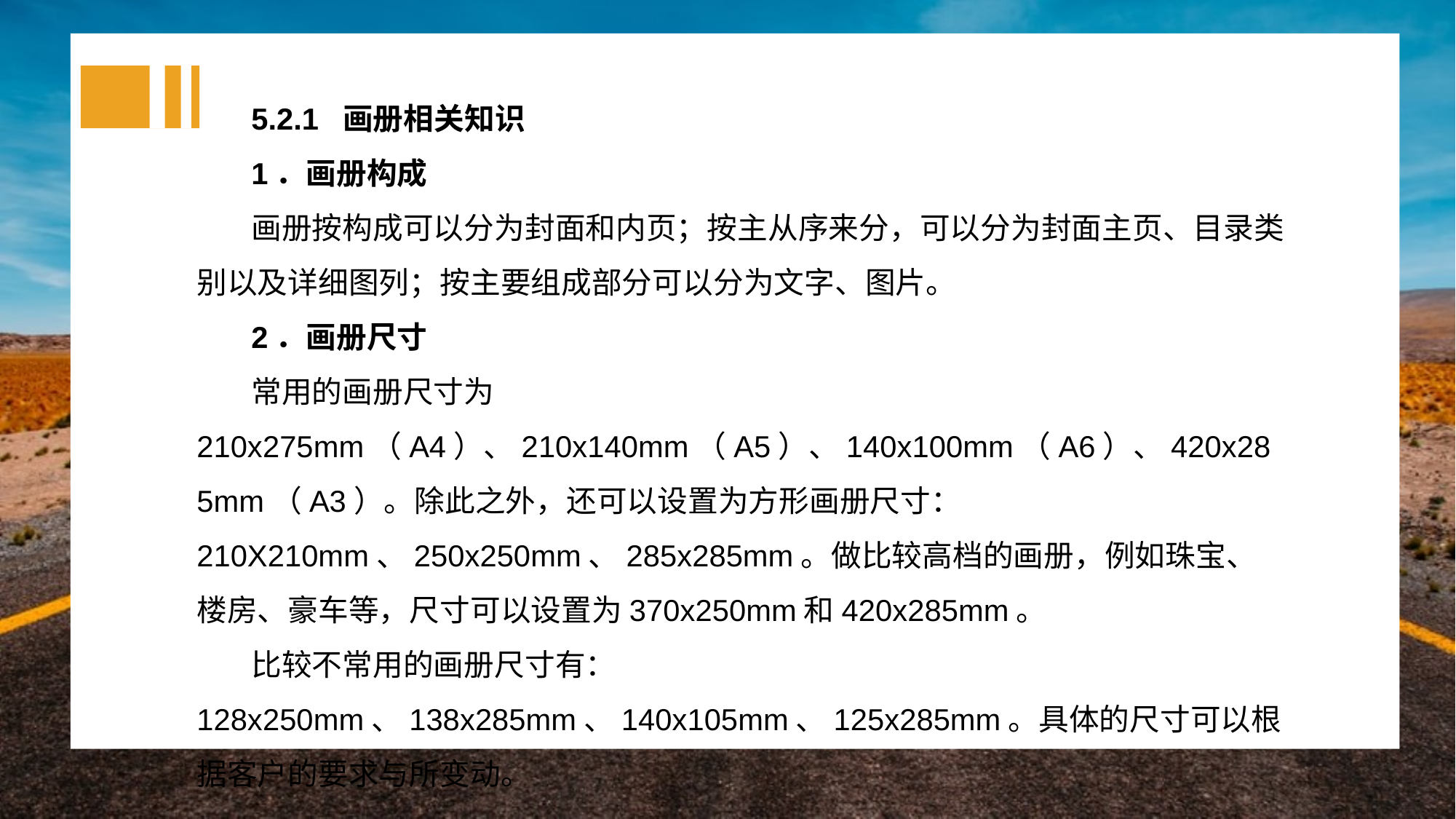

5.2.1  画册相关知识
1．画册构成
画册按构成可以分为封面和内页；按主从序来分，可以分为封面主页、目录类别以及详细图列；按主要组成部分可以分为文字、图片。
2．画册尺寸
常用的画册尺寸为210x275mm（A4）、210x140mm（A5）、140x100mm（A6）、420x285mm（A3）。除此之外，还可以设置为方形画册尺寸：210X210mm、250x250mm、285x285mm。做比较高档的画册，例如珠宝、楼房、豪车等，尺寸可以设置为370x250mm和420x285mm。
比较不常用的画册尺寸有：128x250mm、138x285mm、140x105mm、125x285mm。具体的尺寸可以根据客户的要求与所变动。